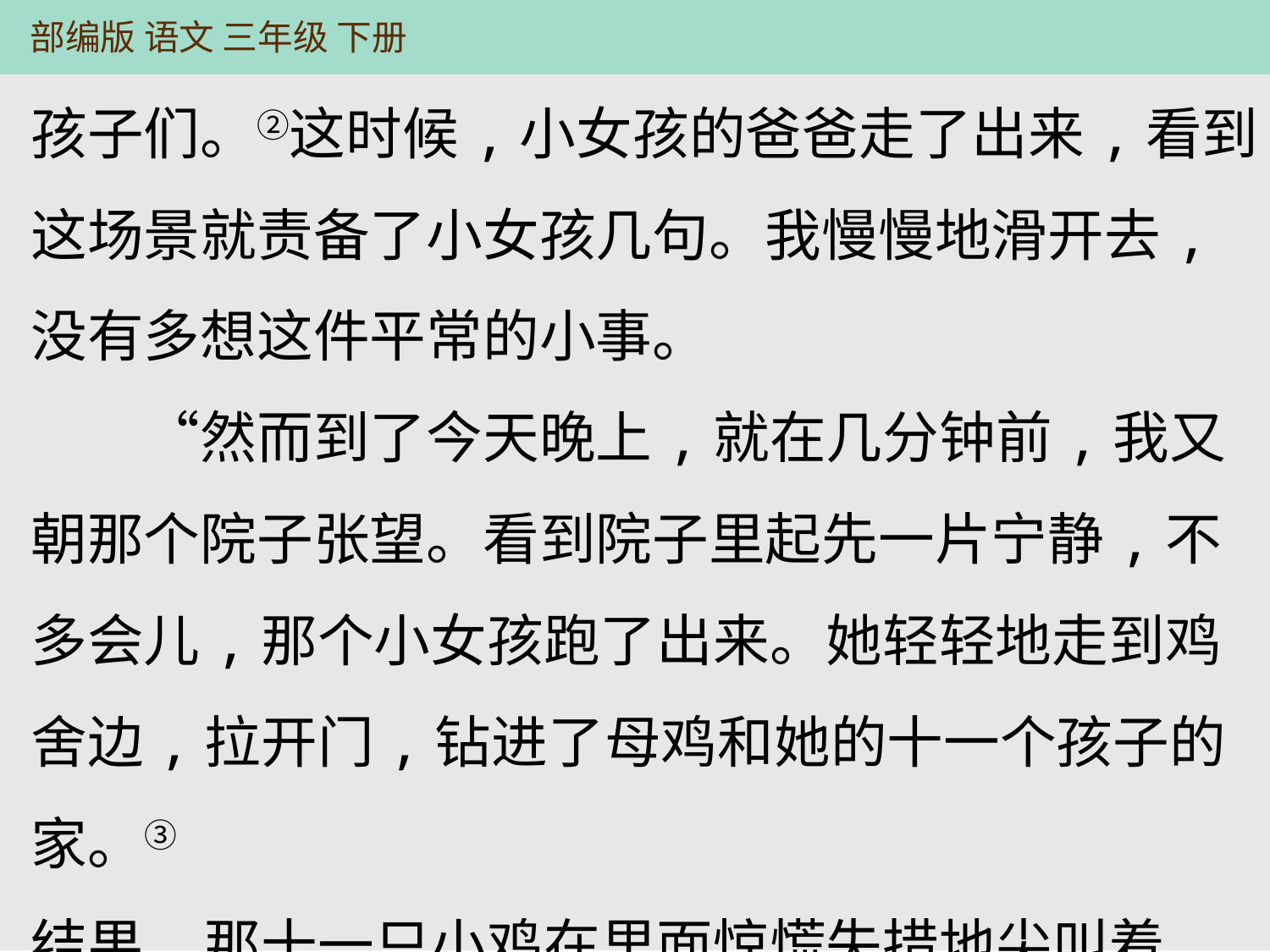

孩子们。②这时候,小女孩的爸爸走了出来,看到这场景就责备了小女孩几句。我慢慢地滑开去,没有多想这件平常的小事。
　　“然而到了今天晚上,就在几分钟前,我又朝那个院子张望。看到院子里起先一片宁静,不多会儿,那个小女孩跑了出来。她轻轻地走到鸡舍边,拉开门,钻进了母鸡和她的十一个孩子的家。③
结果,那十一只小鸡在里面惊慌失措地尖叫着,